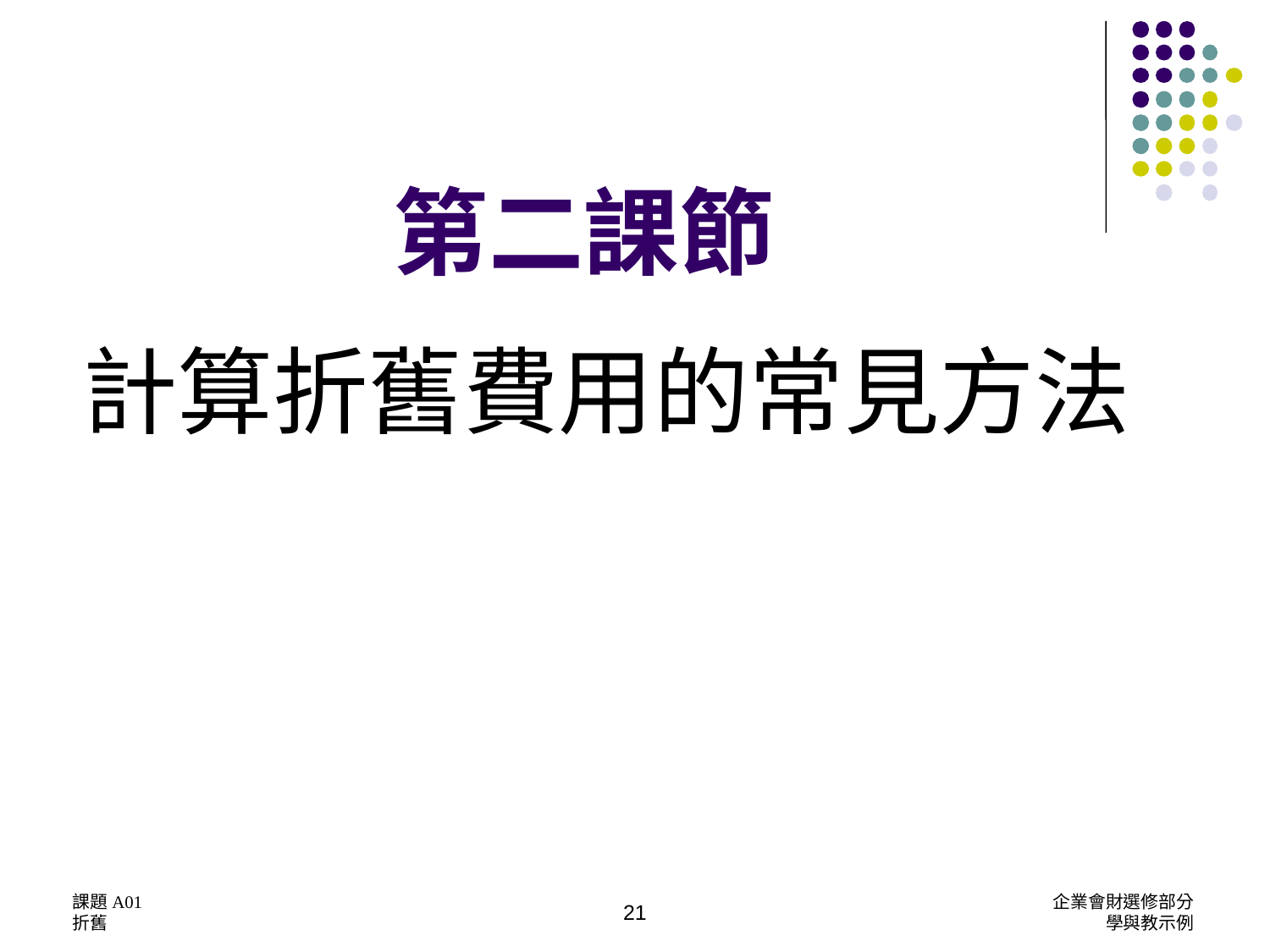

# 第二課節
計算折舊費用的常見方法

課題A01
折舊

企業會財選修部分
學與教示例

21